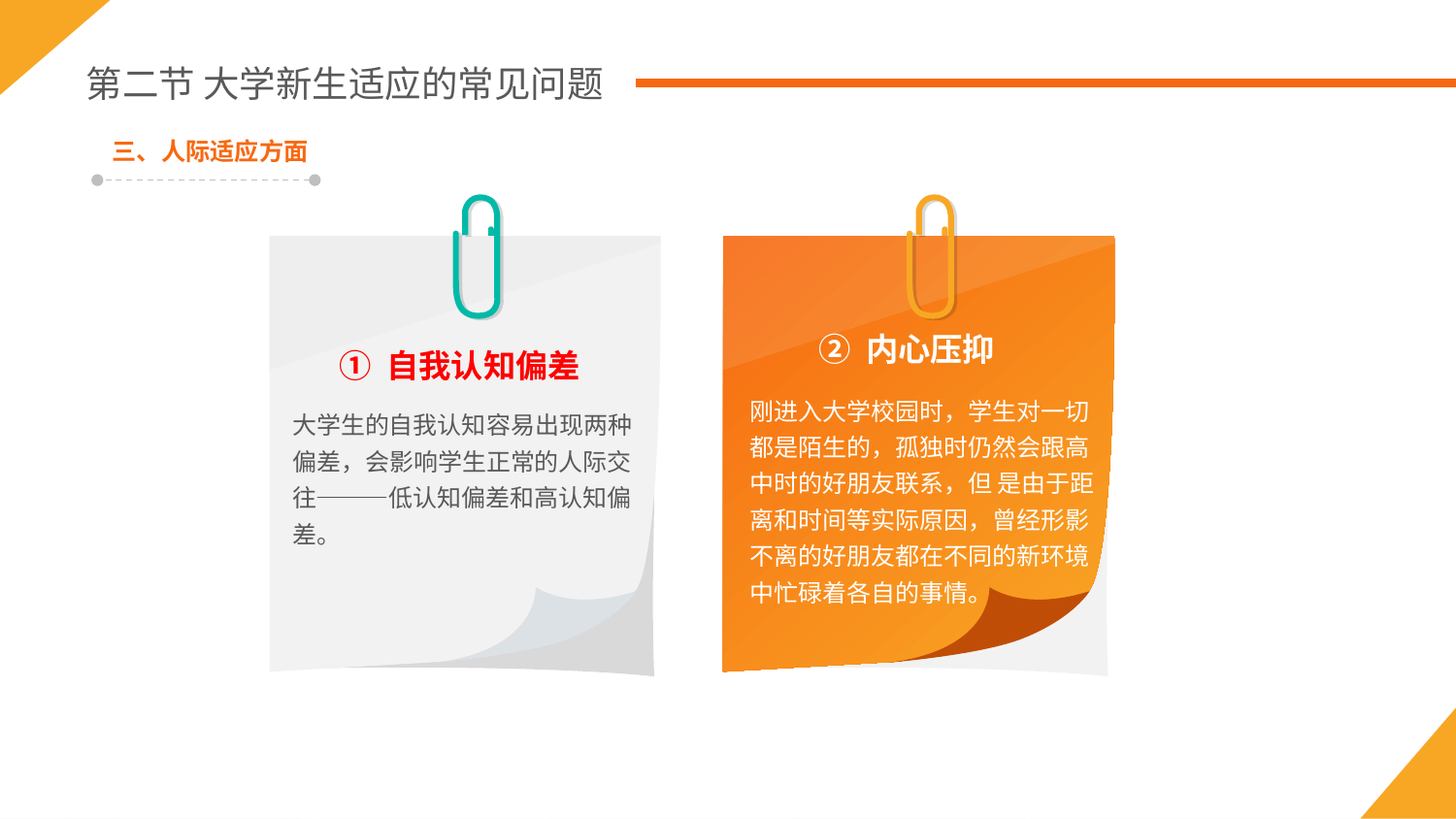

第二节 大学新生适应的常见问题
三、人际适应方面

① 自我认知偏差
大学生的自我认知容易出现两种偏差，会影响学生正常的人际交往———低认知偏差和高认知偏差。

② 内心压抑
刚进入大学校园时，学生对一切都是陌生的，孤独时仍然会跟高中时的好朋友联系，但 是由于距离和时间等实际原因，曾经形影不离的好朋友都在不同的新环境中忙碌着各自的事情。